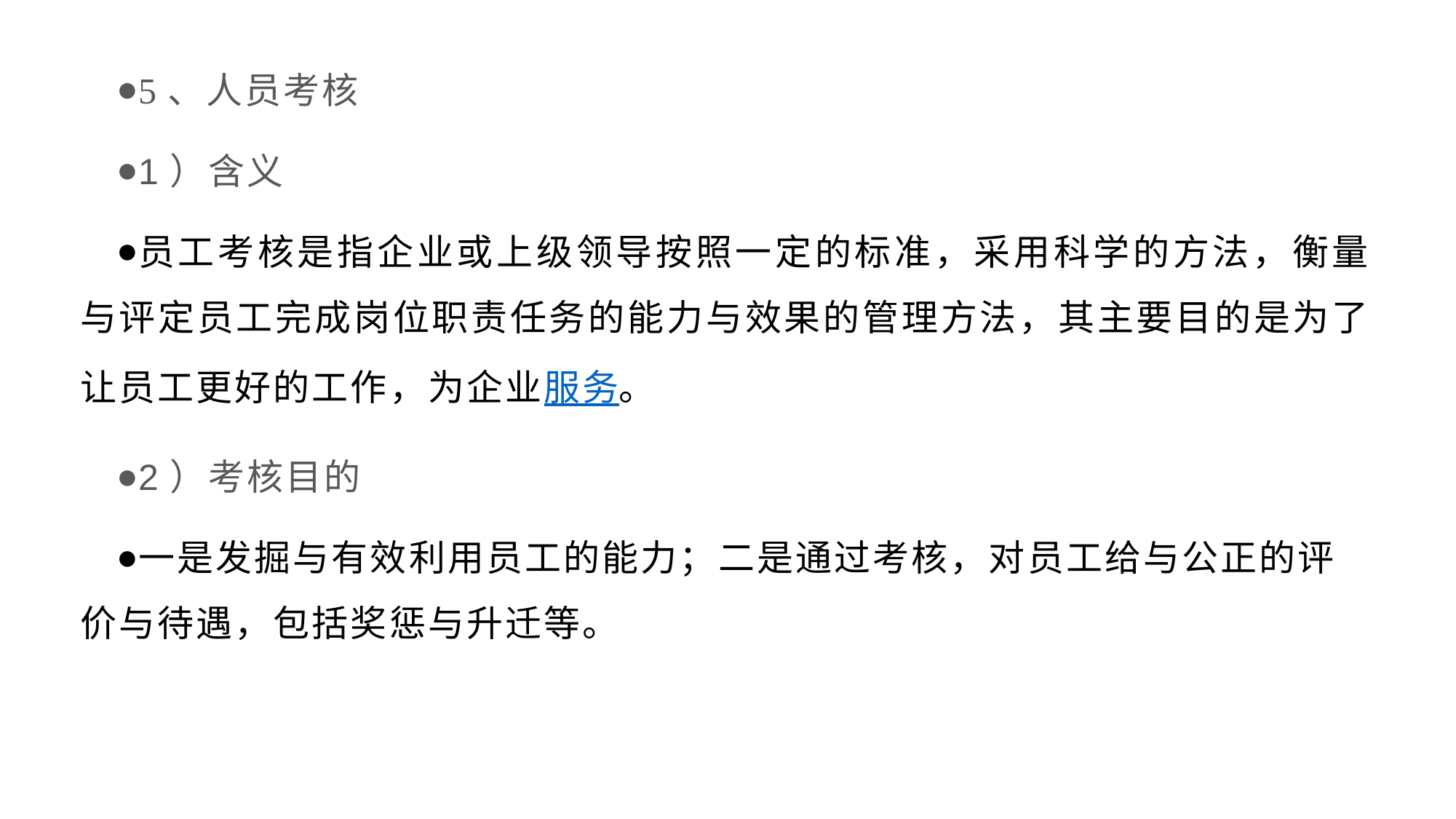

5、人员考核
1）含义
员工考核是指企业或上级领导按照一定的标准，采用科学的方法，衡量与评定员工完成岗位职责任务的能力与效果的管理方法，其主要目的是为了让员工更好的工作，为企业服务。
2）考核目的
一是发掘与有效利用员工的能力；二是通过考核，对员工给与公正的评价与待遇，包括奖惩与升迁等。
20